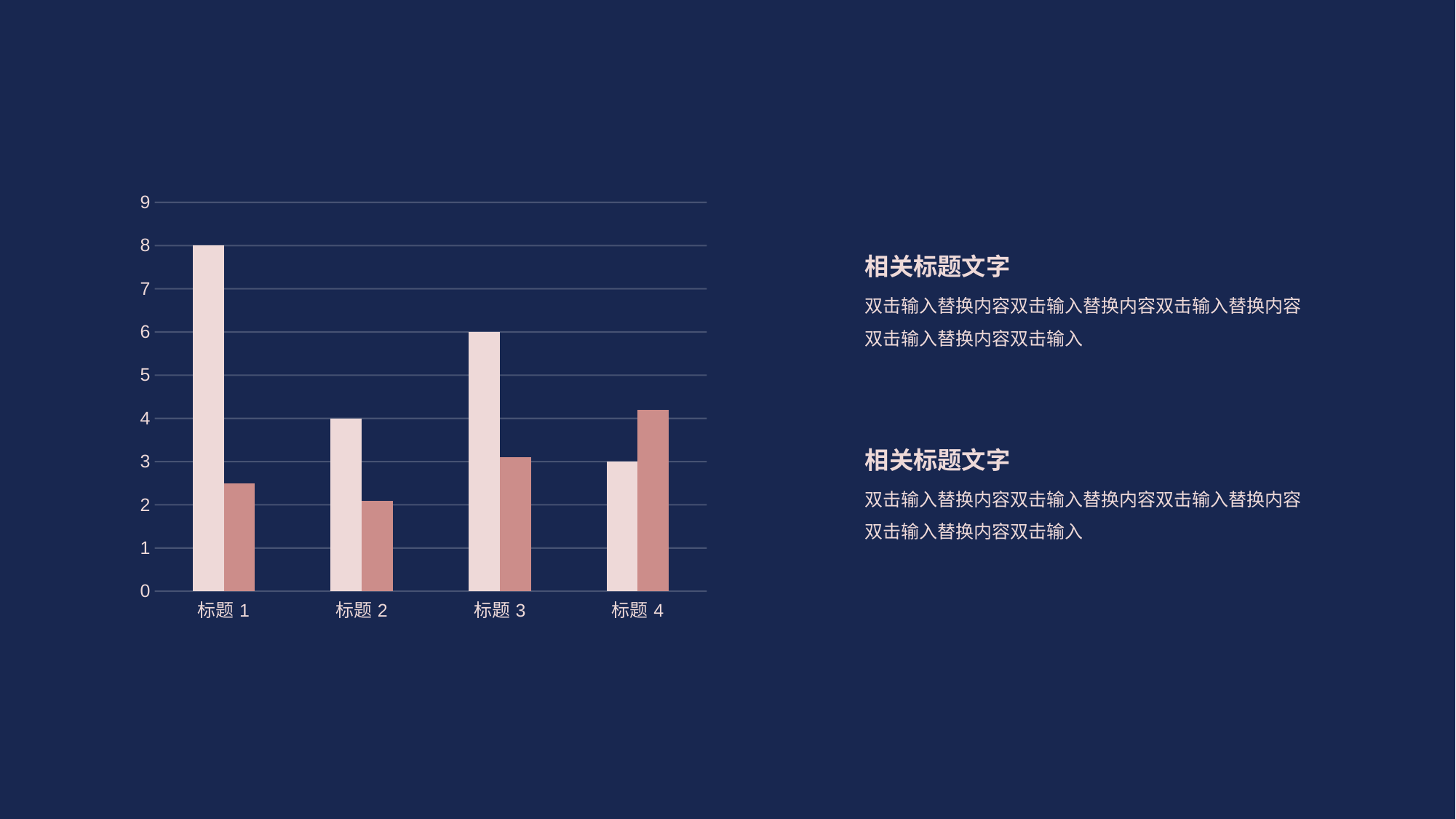

### Chart

| Category | 实际完成 | 计划完成 |
|---|---|---|
| 标题1 | 8.0 | 2.5 |
| 标题2 | 4.0 | 2.1 |
| 标题3 | 6.0 | 3.1 |
| 标题4 | 3.0 | 4.2 |
相关标题文字
双击输入替换内容双击输入替换内容双击输入替换内容双击输入替换内容双击输入
相关标题文字
双击输入替换内容双击输入替换内容双击输入替换内容双击输入替换内容双击输入